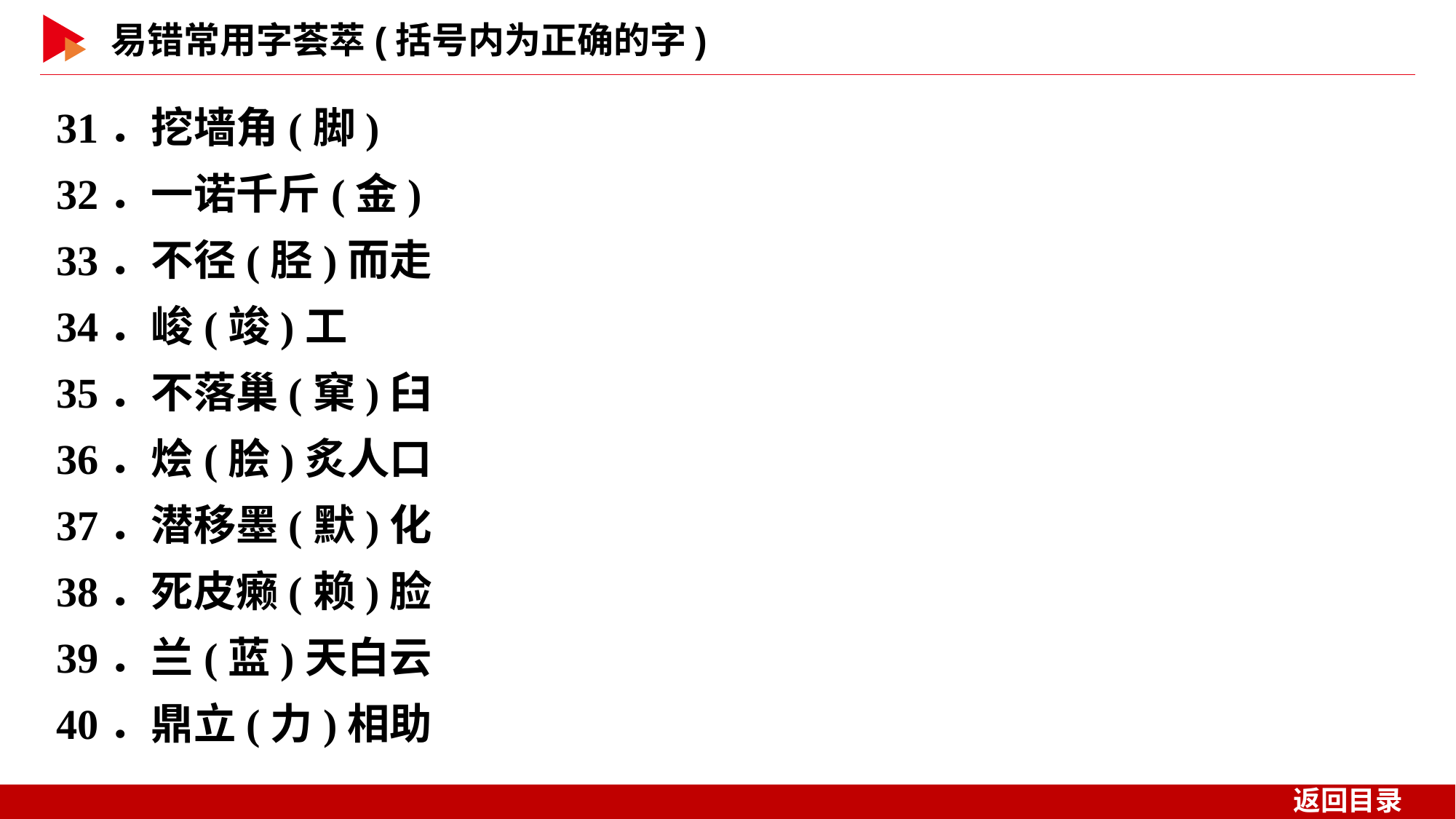

31．挖墙角(脚)
32．一诺千斤(金)
33．不径(胫)而走
34．峻(竣)工
35．不落巢(窠)臼
36．烩(脍)炙人口
37．潜移墨(默)化
38．死皮癞(赖)脸
39．兰(蓝)天白云
40．鼎立(力)相助